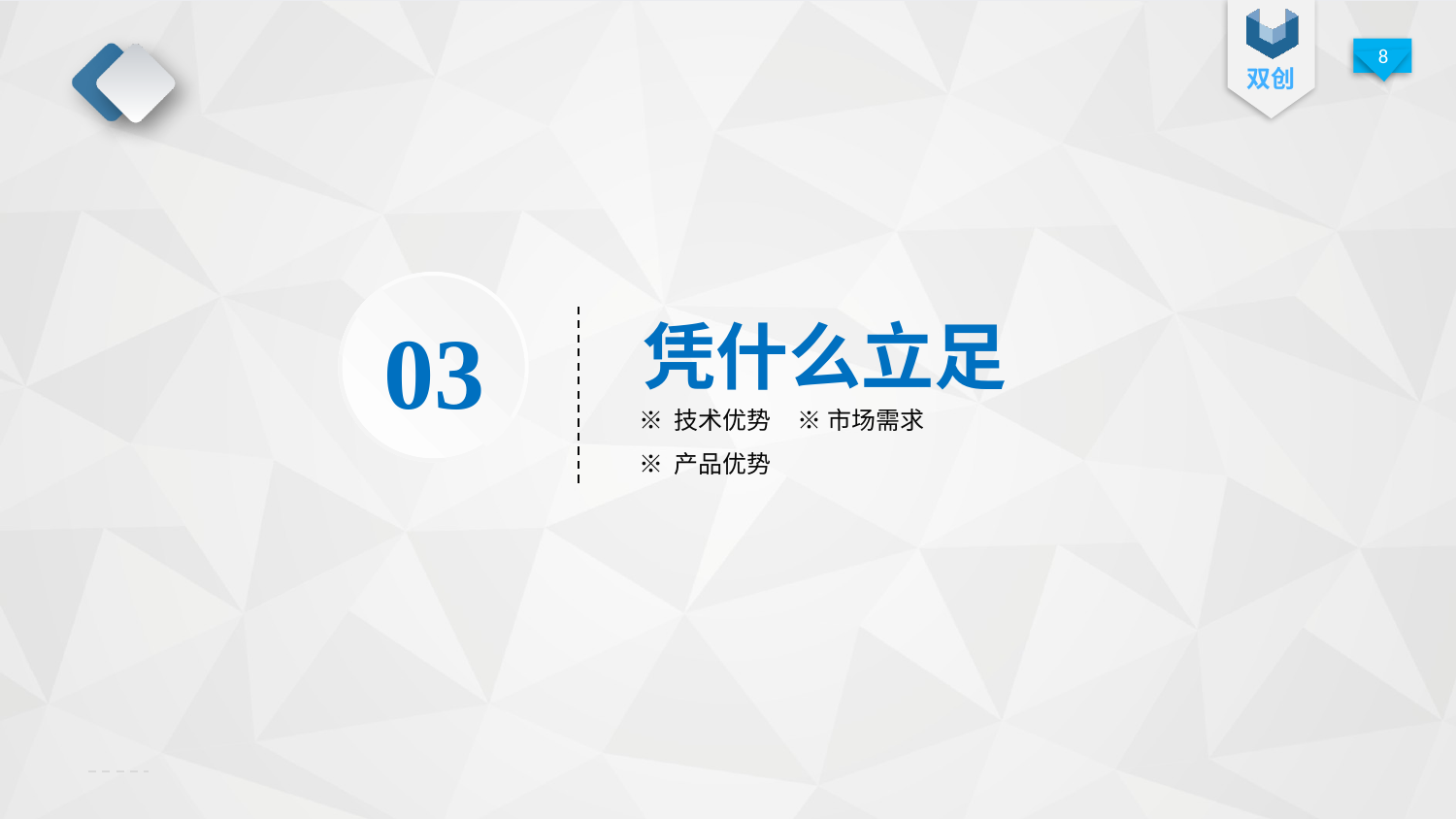

凭什么立足

03
※ 技术优势     ※ 市场需求
※ 产品优势